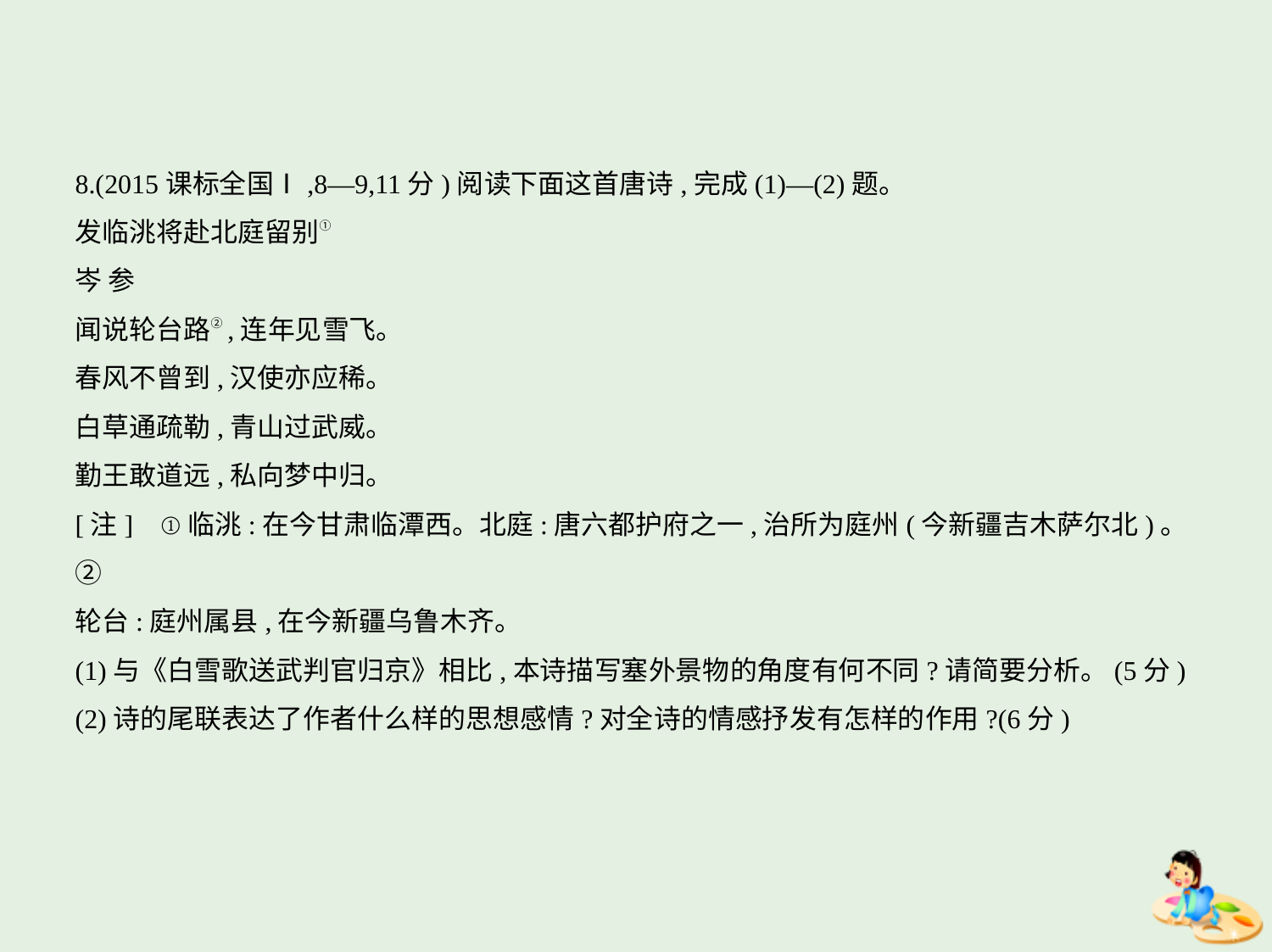

8.(2015课标全国Ⅰ,8—9,11分)阅读下面这首唐诗,完成(1)—(2)题。
发临洮将赴北庭留别①
岑 参
闻说轮台路②,连年见雪飞。
春风不曾到,汉使亦应稀。
白草通疏勒,青山过武威。
勤王敢道远,私向梦中归。
[注]    ①临洮:在今甘肃临潭西。北庭:唐六都护府之一,治所为庭州(今新疆吉木萨尔北)。②
轮台:庭州属县,在今新疆乌鲁木齐。
(1)与《白雪歌送武判官归京》相比,本诗描写塞外景物的角度有何不同?请简要分析。(5分)
(2)诗的尾联表达了作者什么样的思想感情?对全诗的情感抒发有怎样的作用?(6分)